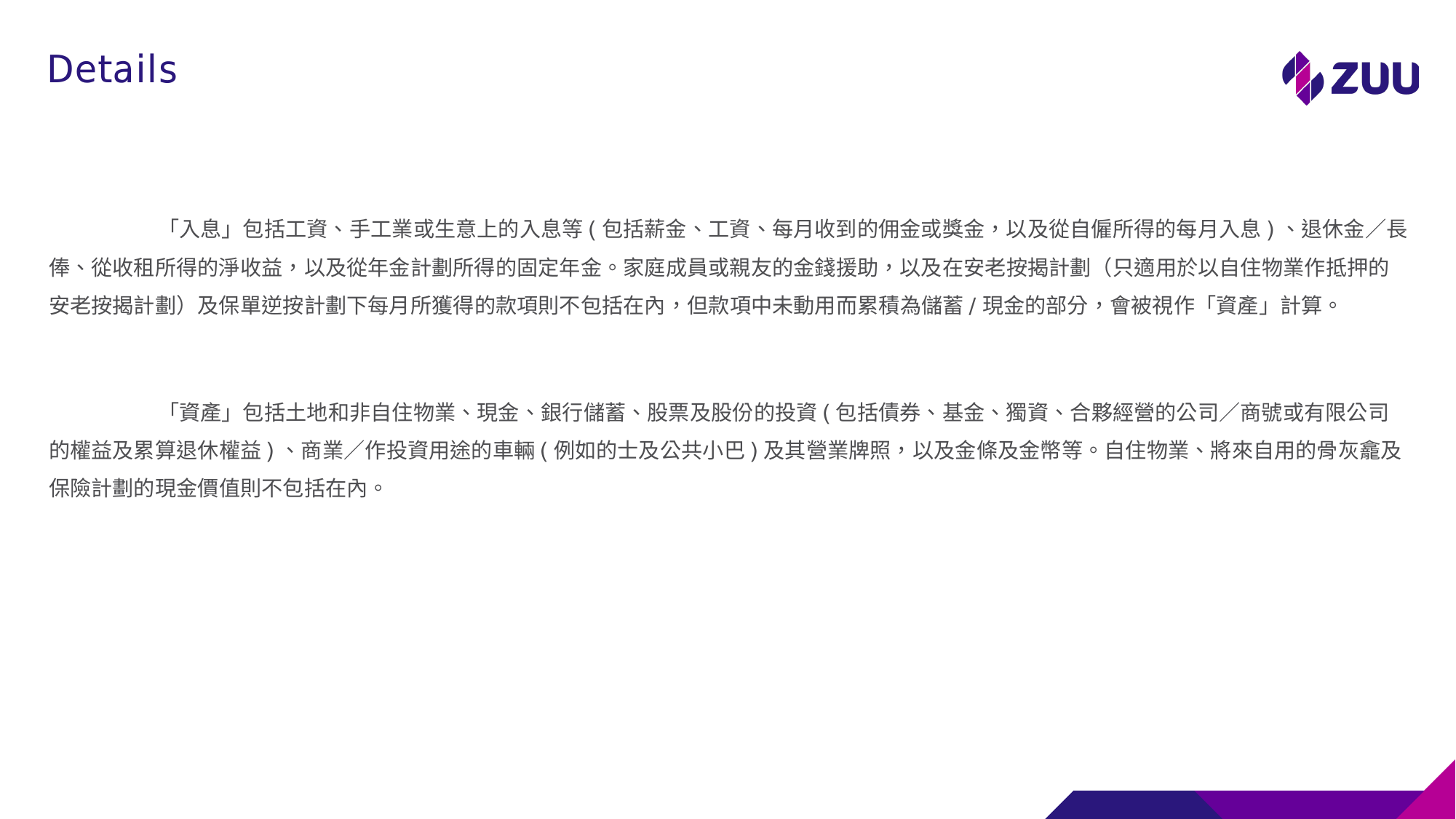

# Details

	「入息」包括工資、手工業或生意上的入息等(包括薪金、工資、每月收到的佣金或獎金，以及從自僱所得的每月入息)、退休金／長俸、從收租所得的淨收益，以及從年金計劃所得的固定年金。家庭成員或親友的金錢援助，以及在安老按揭計劃（只適用於以自住物業作抵押的安老按揭計劃）及保單逆按計劃下每月所獲得的款項則不包括在內，但款項中未動用而累積為儲蓄/現金的部分，會被視作「資產」計算。

	「資產」包括土地和非自住物業、現金、銀行儲蓄、股票及股份的投資(包括債券、基金、獨資、合夥經營的公司／商號或有限公司的權益及累算退休權益)、商業／作投資用途的車輛(例如的士及公共小巴)及其營業牌照，以及金條及金幣等。自住物業、將來自用的骨灰龕及保險計劃的現金價值則不包括在內。
7